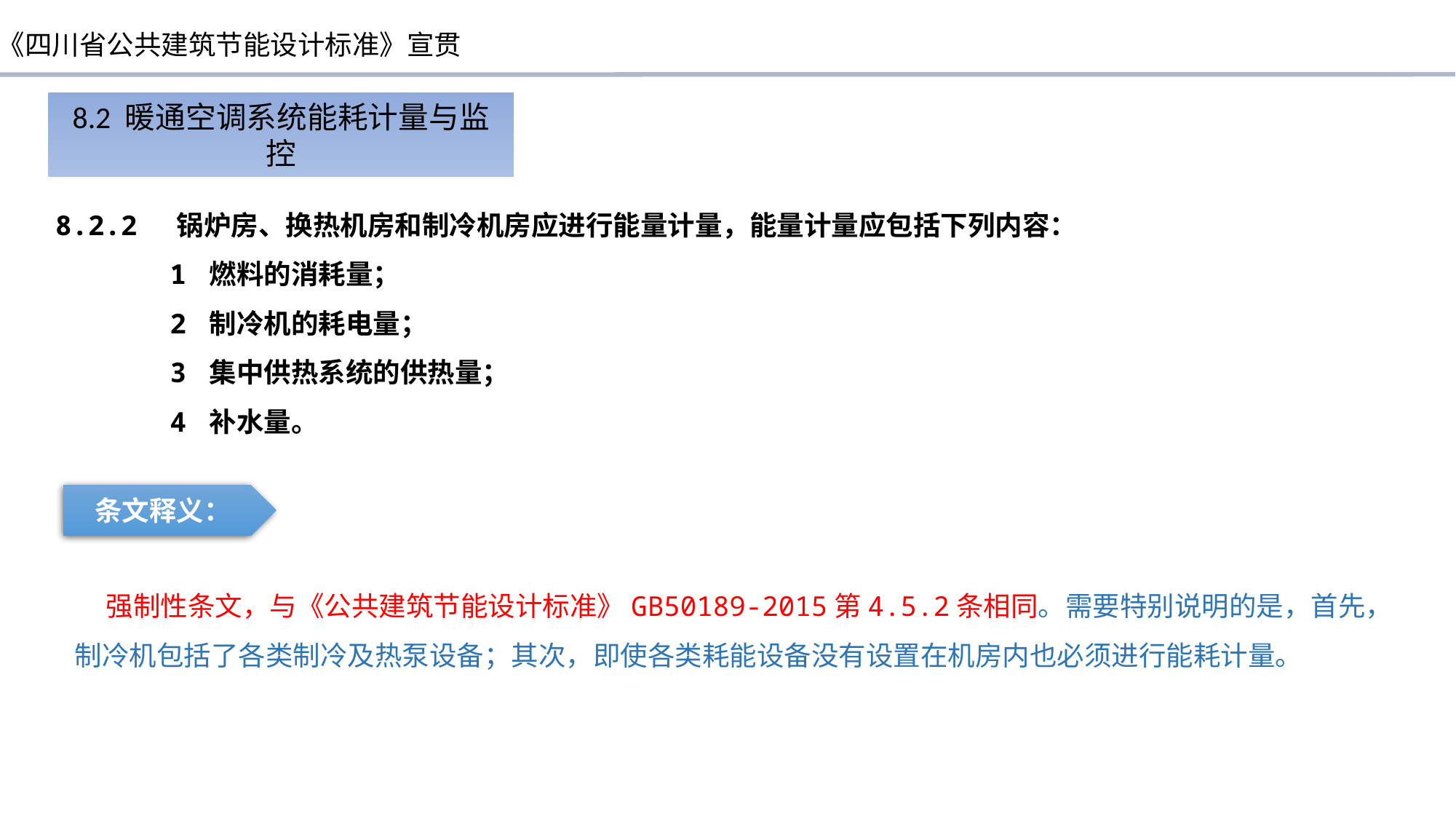

8.2 暖通空调系统能耗计量与监控
8.2.2  锅炉房、换热机房和制冷机房应进行能量计量，能量计量应包括下列内容：
       1 燃料的消耗量；
       2 制冷机的耗电量；
       3 集中供热系统的供热量；
       4 补水量。
条文释义：
    强制性条文，与《公共建筑节能设计标准》GB50189-2015第4.5.2条相同。需要特别说明的是，首先，制冷机包括了各类制冷及热泵设备；其次，即使各类耗能设备没有设置在机房内也必须进行能耗计量。